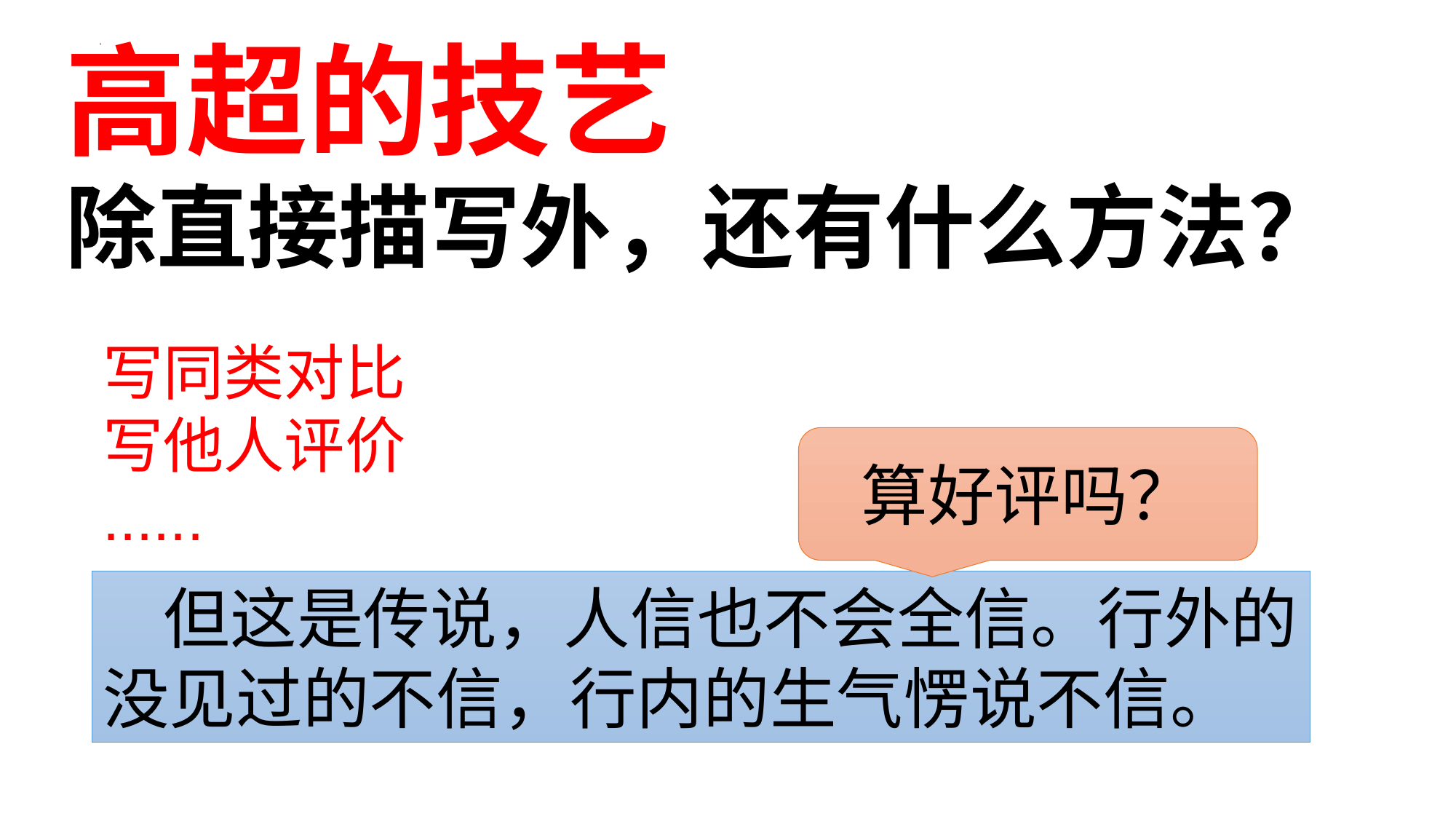

高超的技艺
除直接描写外，还有什么方法？
写同类对比
写他人评价
......
算好评吗？
   但这是传说，人信也不会全信。行外的没见过的不信，行内的生气愣说不信。